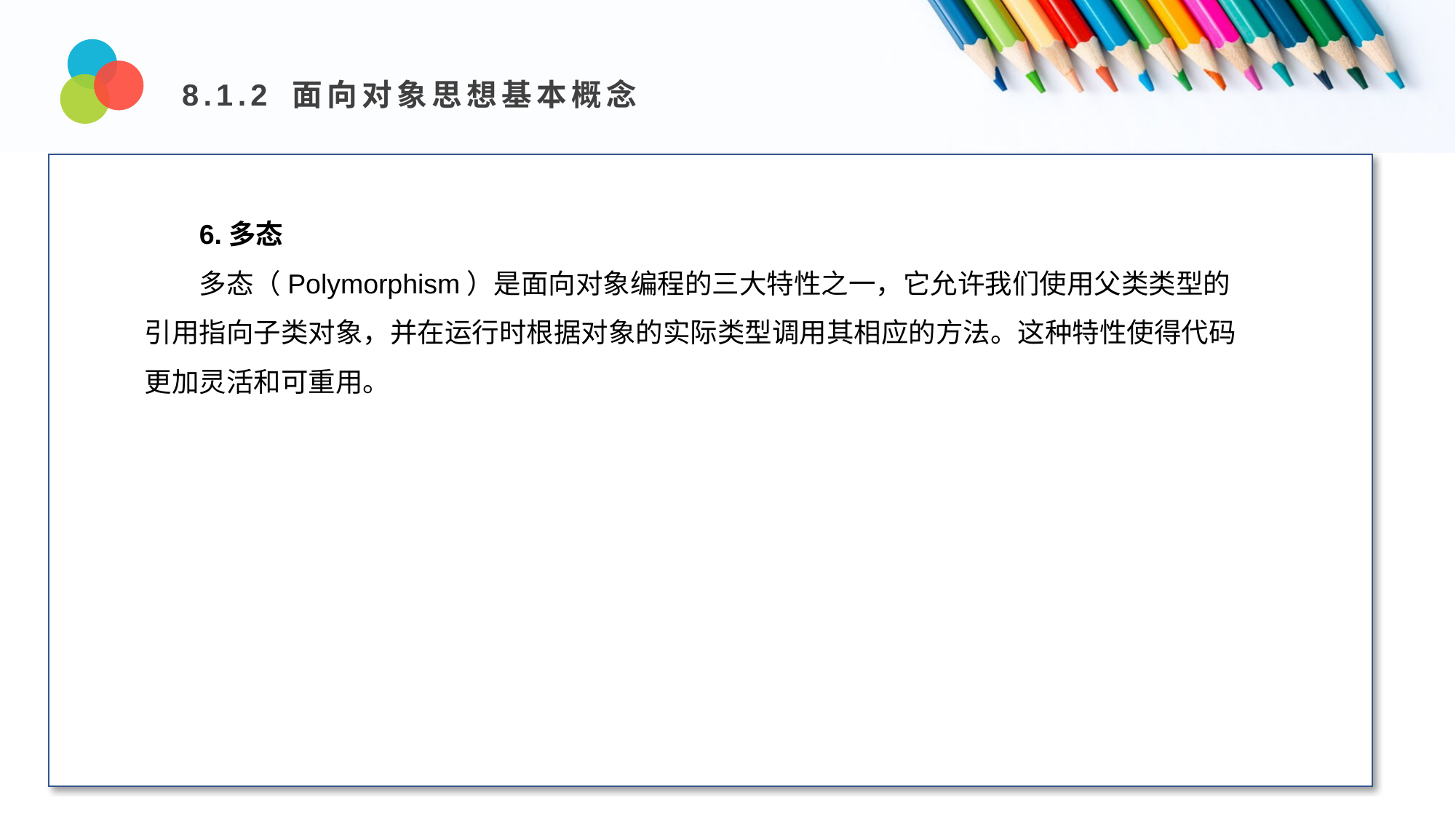

8.1.2 面向对象思想基本概念
Design and Production
6.多态
多态（Polymorphism）是面向对象编程的三大特性之一，它允许我们使用父类类型的引用指向子类对象，并在运行时根据对象的实际类型调用其相应的方法。这种特性使得代码更加灵活和可重用。